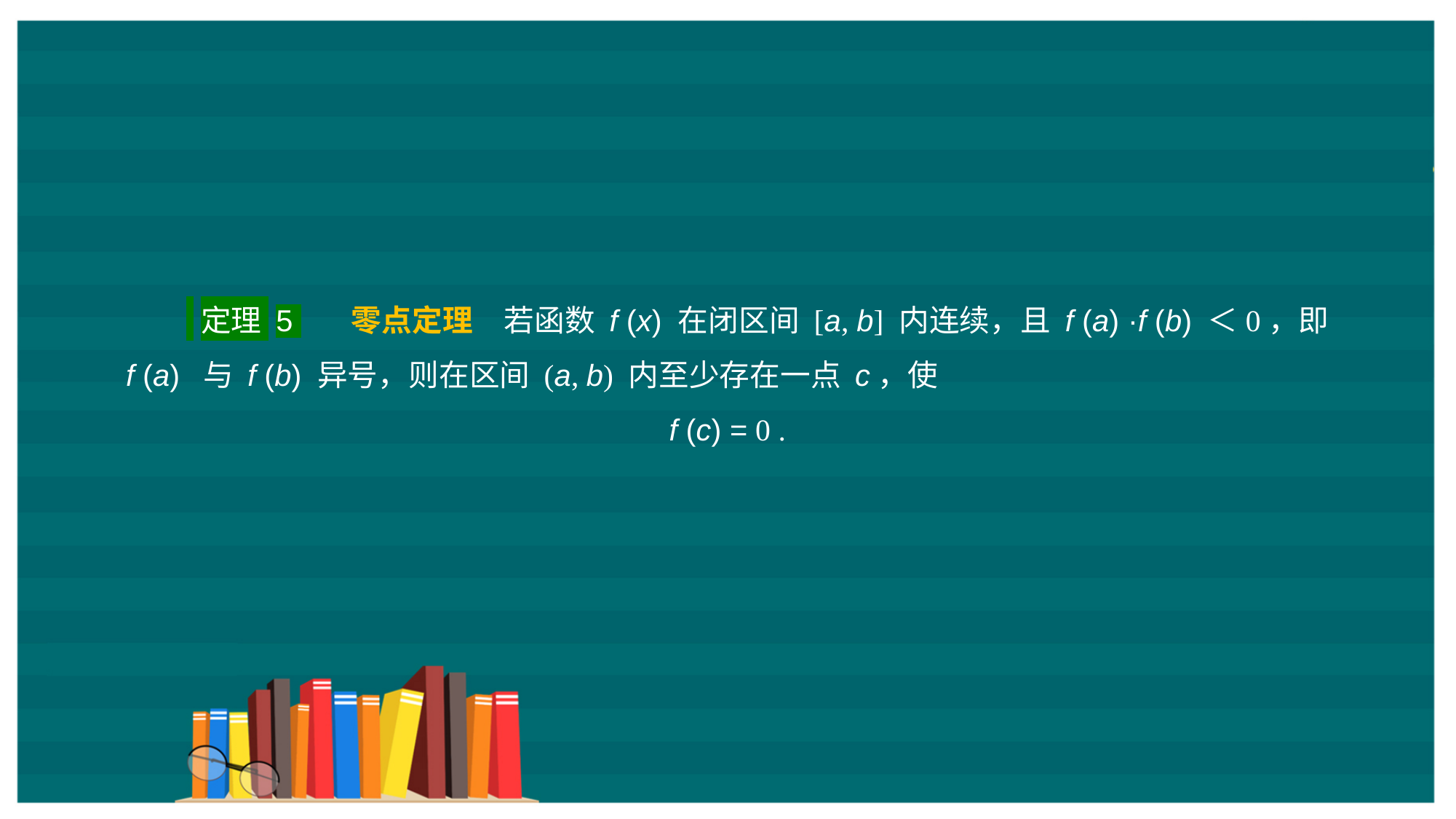

定理 5      零点定理　若函数 f (x) 在闭区间 [a, b] 内连续，且 f (a) ·f (b) ＜0，即 f (a)  与 f (b) 异号，则在区间 (a, b) 内至少存在一点 c，使
f (c) = 0 .